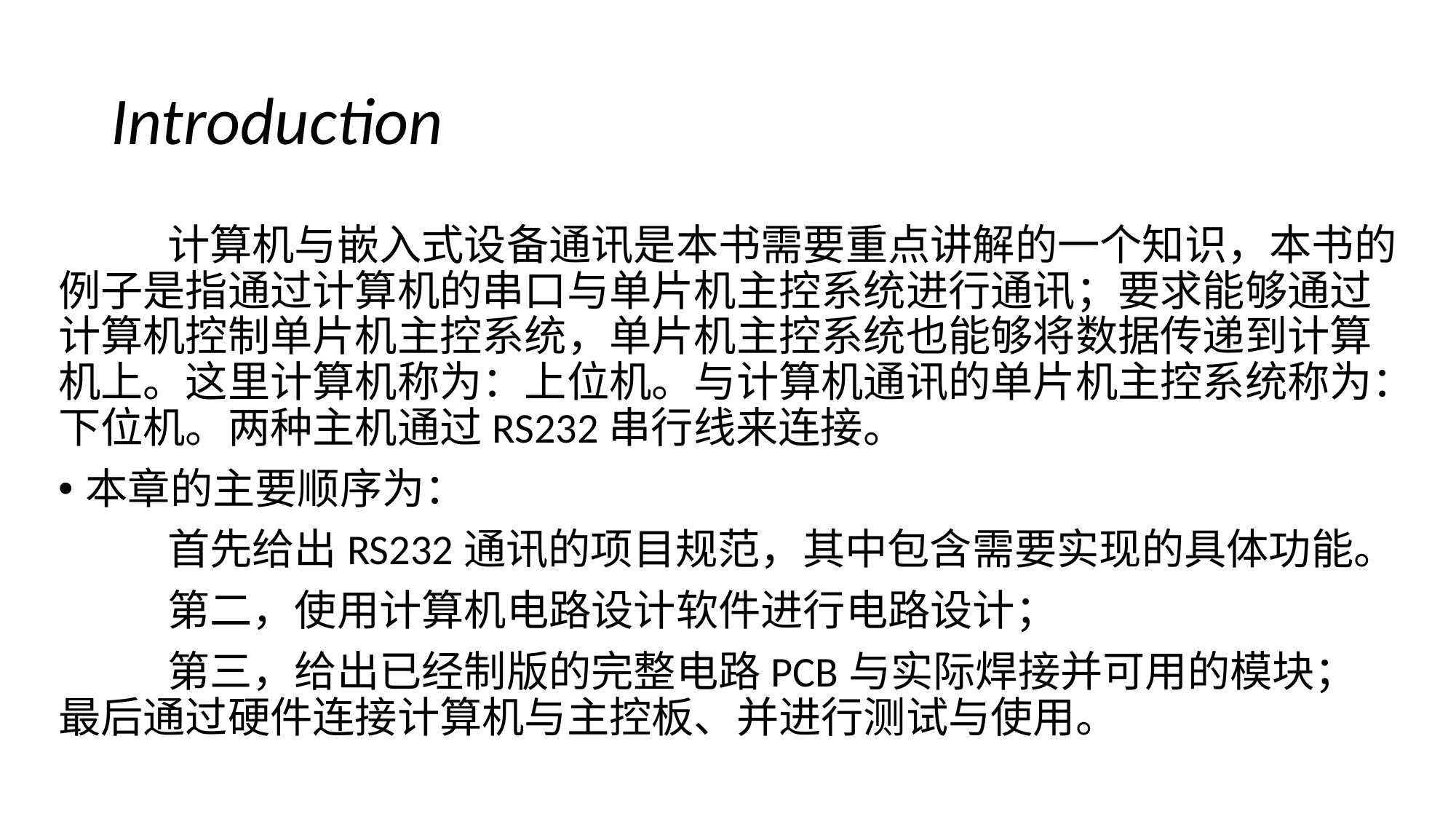

# Introduction
	计算机与嵌入式设备通讯是本书需要重点讲解的一个知识，本书的例子是指通过计算机的串口与单片机主控系统进行通讯；要求能够通过计算机控制单片机主控系统，单片机主控系统也能够将数据传递到计算机上。这里计算机称为：上位机。与计算机通讯的单片机主控系统称为：下位机。两种主机通过RS232串行线来连接。
本章的主要顺序为：
	首先给出RS232通讯的项目规范，其中包含需要实现的具体功能。
	第二，使用计算机电路设计软件进行电路设计；
	第三，给出已经制版的完整电路PCB与实际焊接并可用的模块；	最后通过硬件连接计算机与主控板、并进行测试与使用。